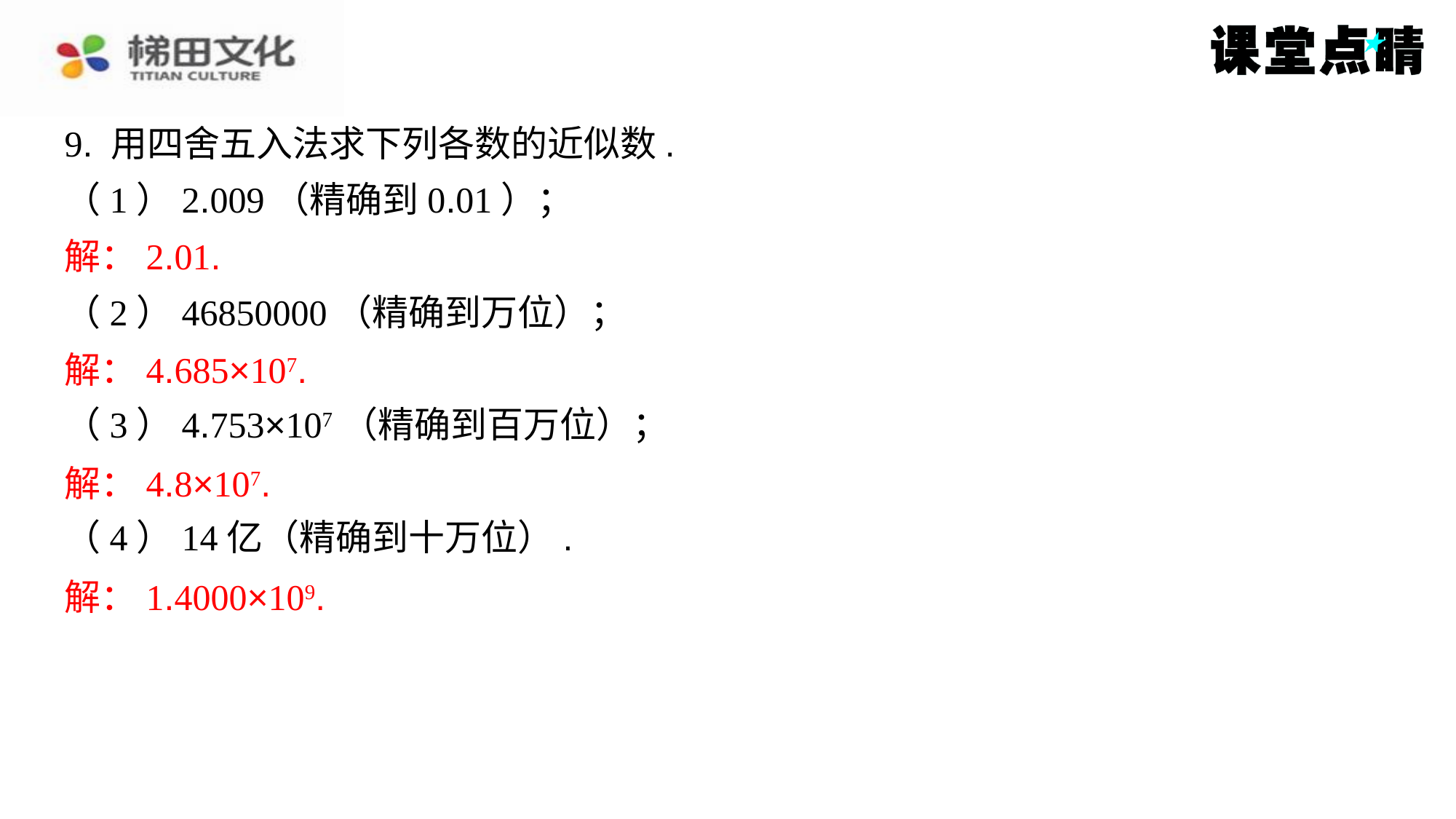

9. 用四舍五入法求下列各数的近似数.
（1）2.009（精确到0.01）；
解：2.01.
（2）46850000（精确到万位）；
解：4.685×107.
（3）4.753×107（精确到百万位）；
解：4.8×107.
（4）14亿（精确到十万位）.
解：1.4000×109.
解：2.01.
解：4.685×107.
解：4.8×107.
解：1.4000×109.